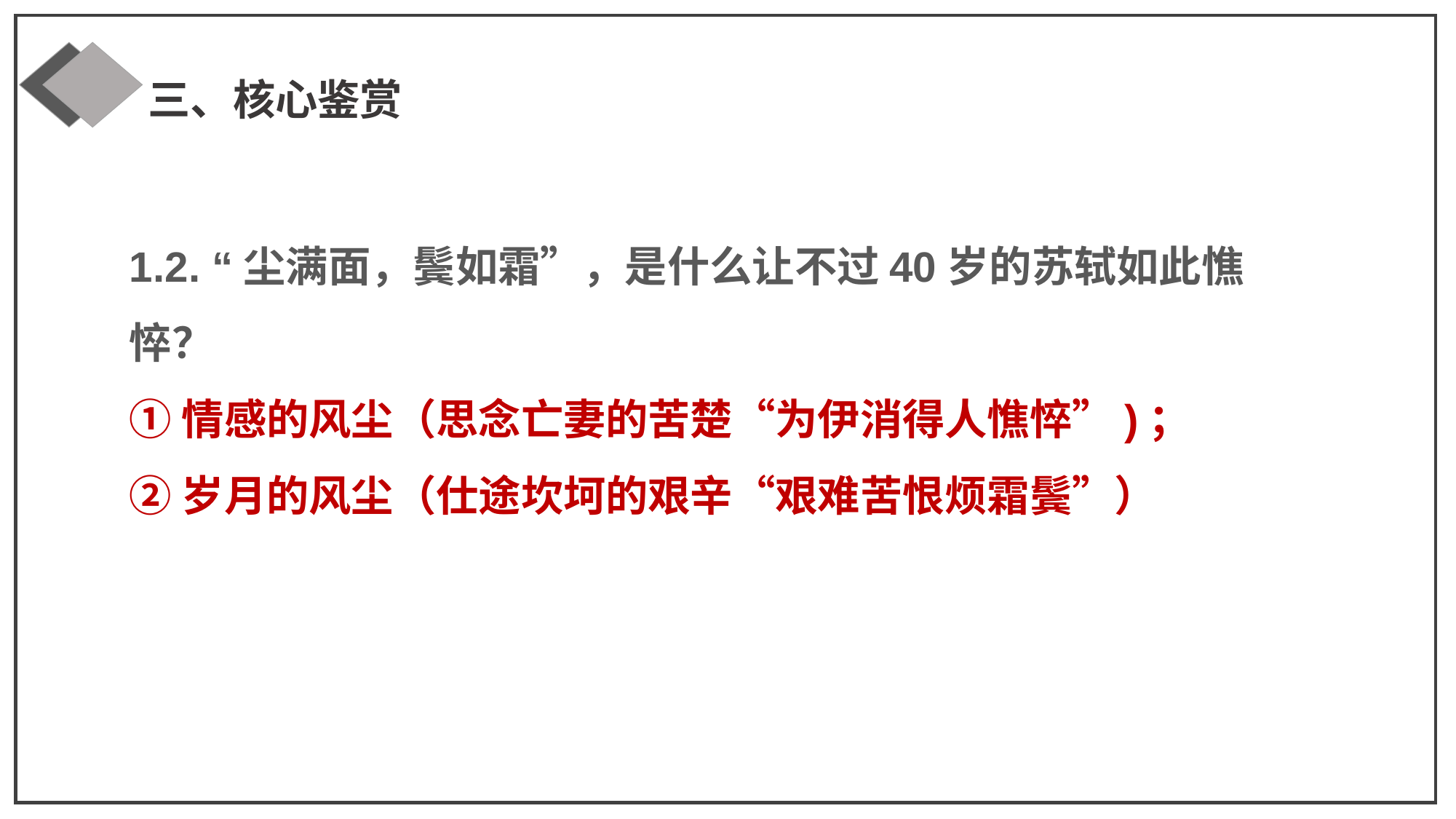

三、核心鉴赏
1.2. “尘满面，鬓如霜”，是什么让不过40岁的苏轼如此憔悴？
①情感的风尘（思念亡妻的苦楚“为伊消得人憔悴”)；
②岁月的风尘（仕途坎坷的艰辛“艰难苦恨烦霜鬓”）